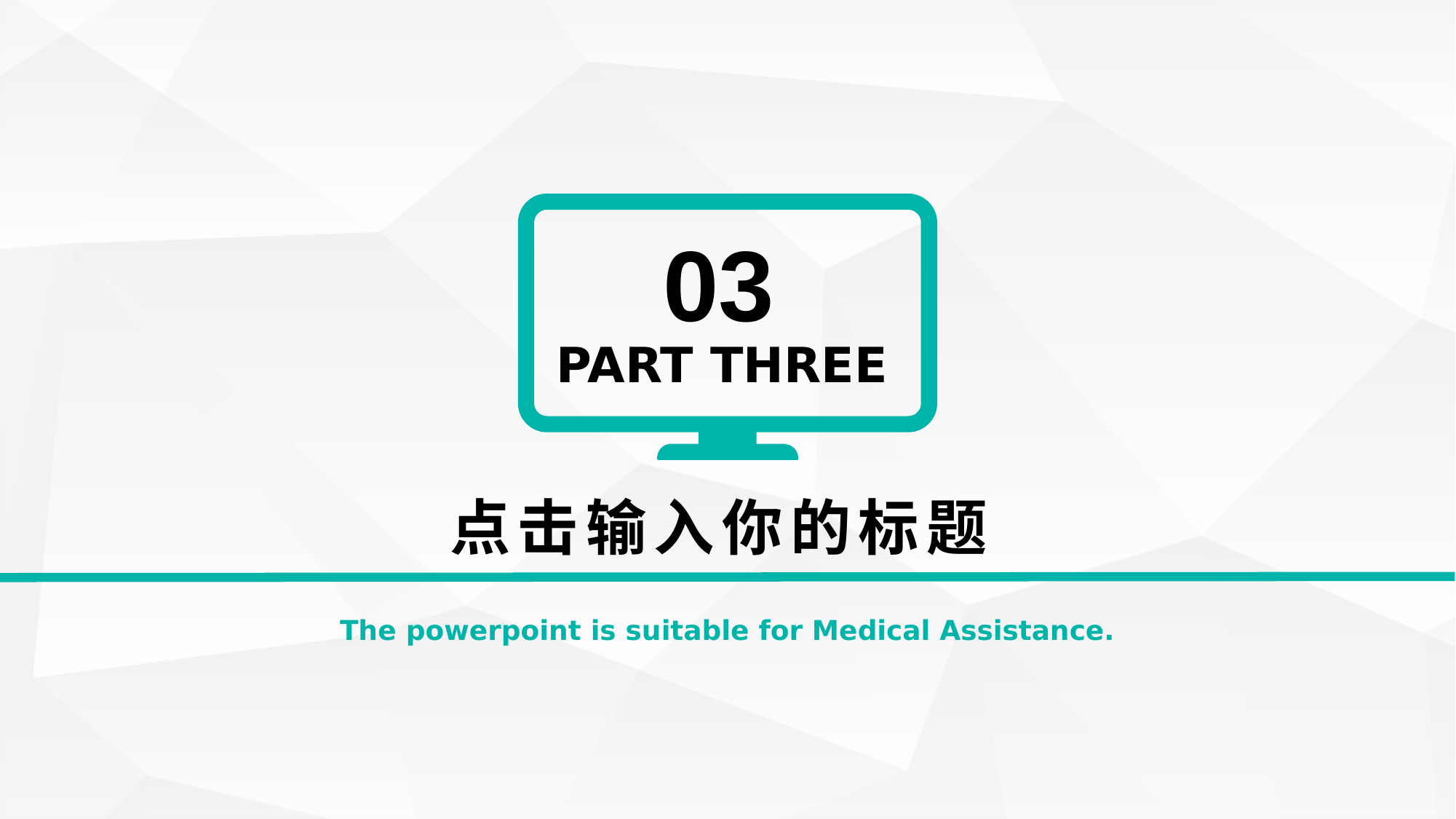

03
PART THREE
点击输入你的标题
The powerpoint is suitable for Medical Assistance.